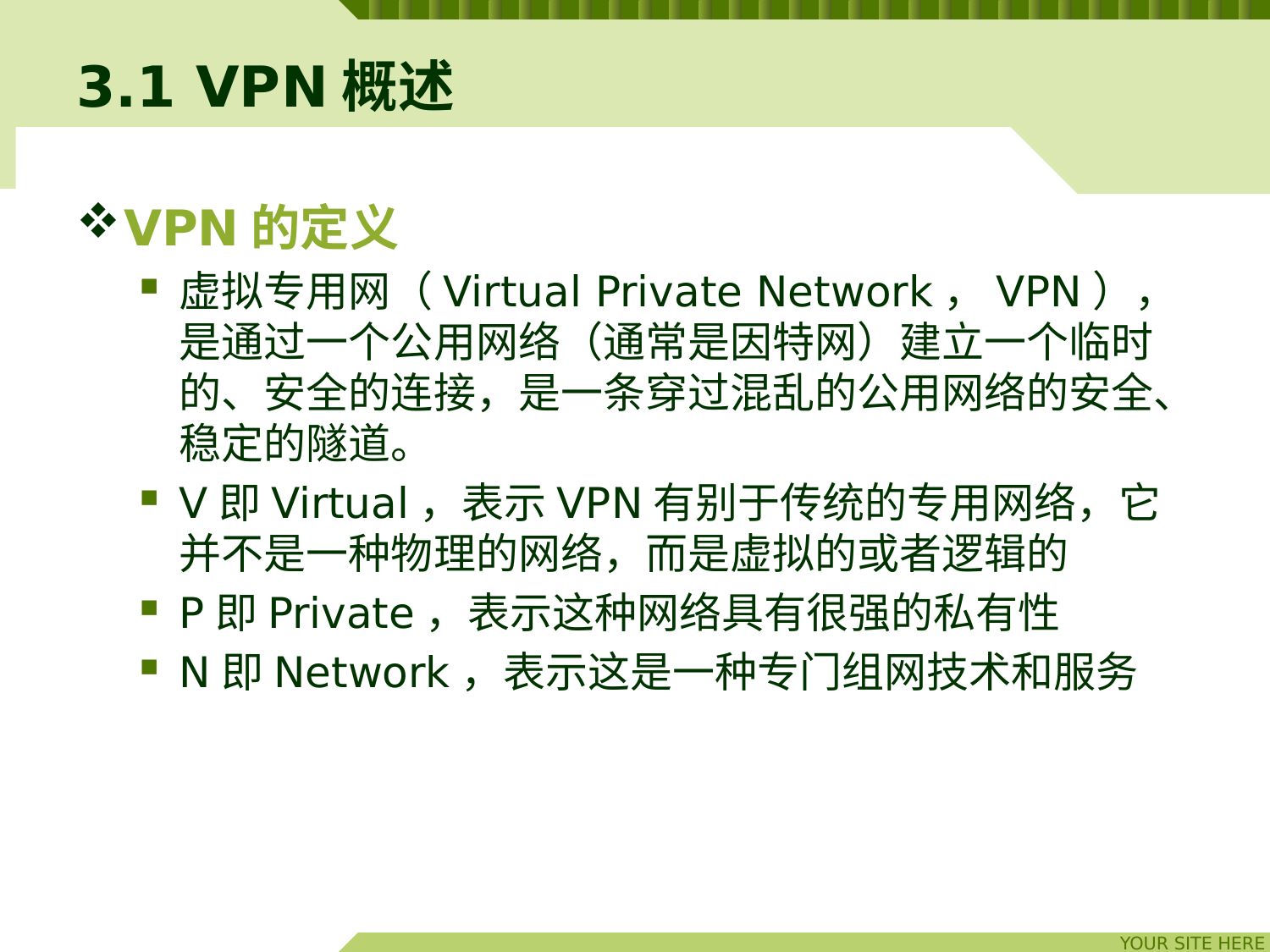

# 3.1 VPN概述
VPN的定义
虚拟专用网（Virtual Private Network，VPN），是通过一个公用网络（通常是因特网）建立一个临时的、安全的连接，是一条穿过混乱的公用网络的安全、稳定的隧道。
V即Virtual，表示VPN有别于传统的专用网络，它并不是一种物理的网络，而是虚拟的或者逻辑的
P即Private，表示这种网络具有很强的私有性
N即Network，表示这是一种专门组网技术和服务